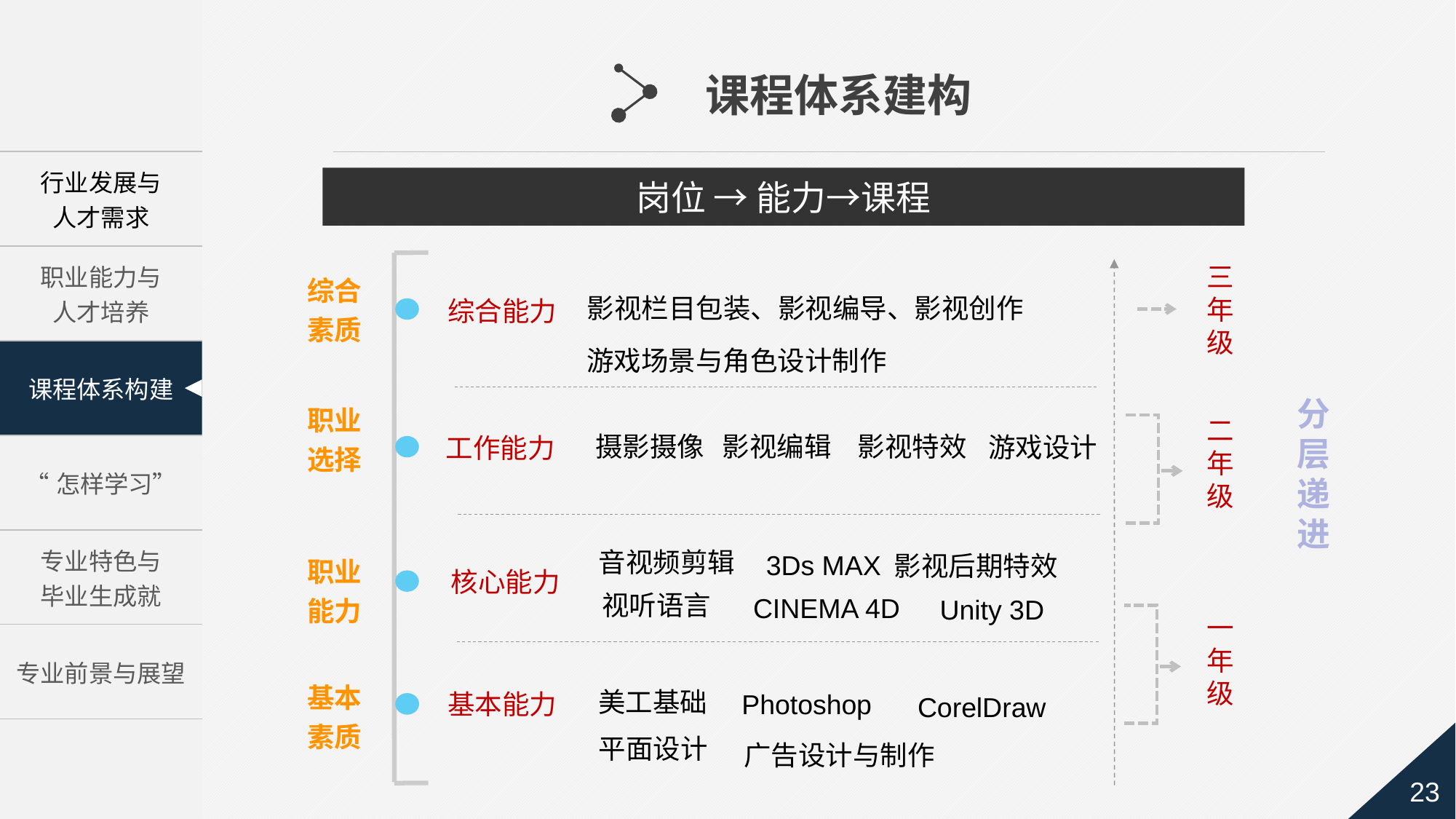

课程体系建构
岗位 → 能力→课程
三年级

综合素质
影视栏目包装、影视编导、影视创作
综合能力

游戏场景与角色设计制作
分层递进
职业选择
二年级

影视编辑
摄影摄像
影视特效
游戏设计
工作能力

音视频剪辑
3Ds MAX
职业能力
影视后期特效
核心能力

视听语言
CINEMA 4D
Unity 3D

一年级
基本素质
美工基础
基本能力
Photoshop
CorelDraw

平面设计
广告设计与制作